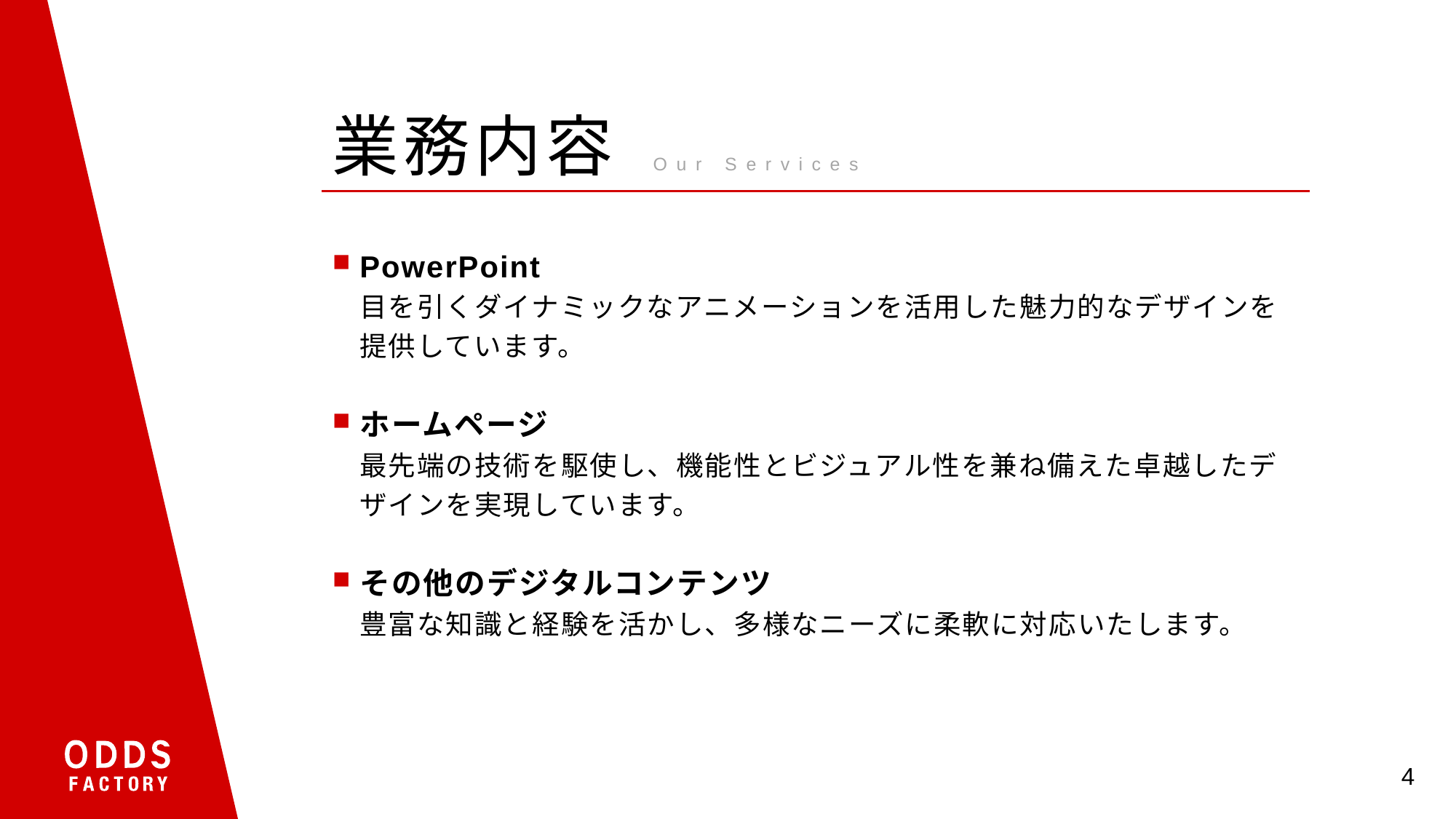

# 業務内容 Our Services
PowerPoint
目を引くダイナミックなアニメーションを活用した魅力的なデザインを提供しています。
ホームページ
最先端の技術を駆使し、機能性とビジュアル性を兼ね備えた卓越したデザインを実現しています。
その他のデジタルコンテンツ
豊富な知識と経験を活かし、多様なニーズに柔軟に対応いたします。